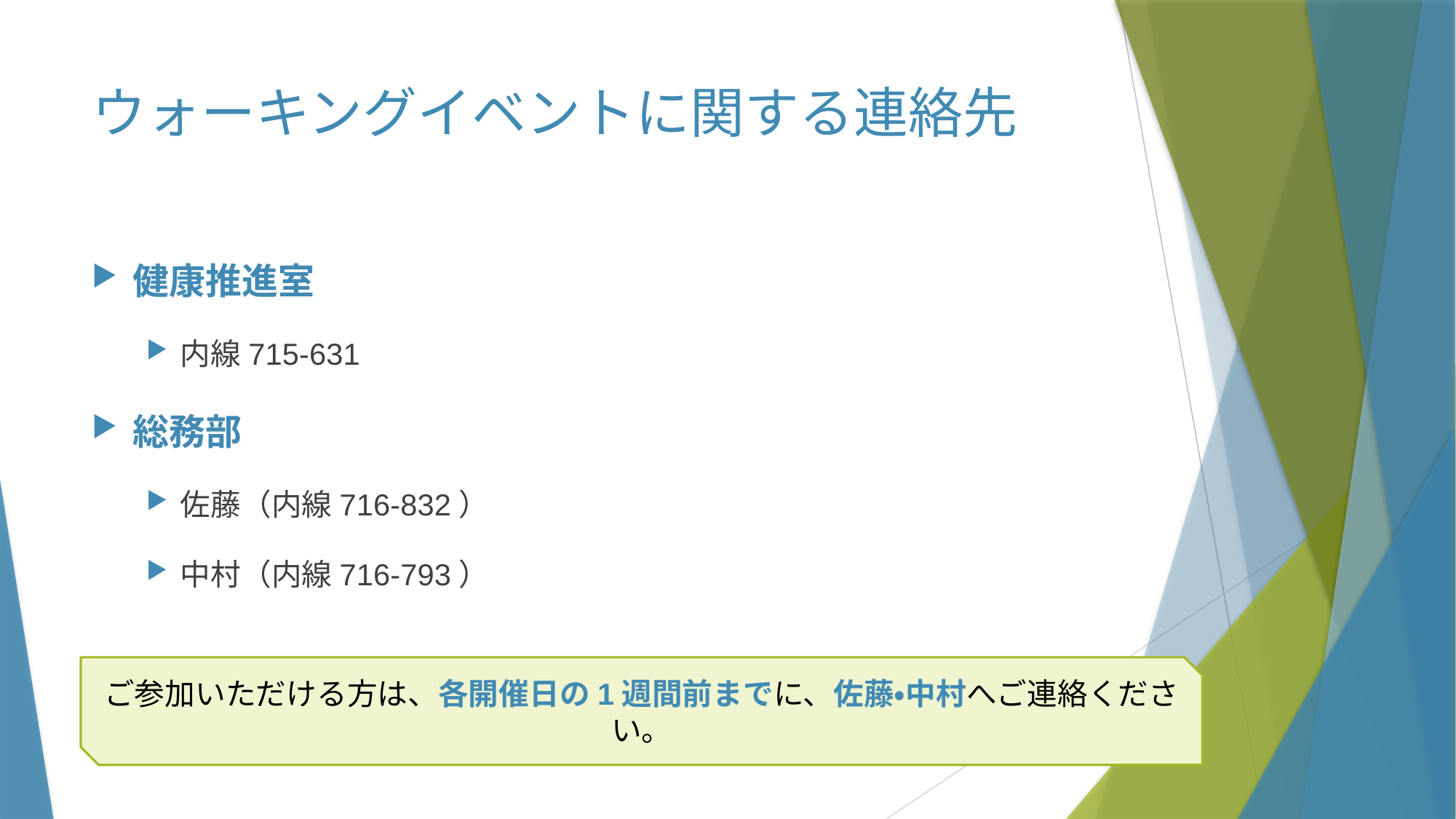

# ウォーキングイベントに関する連絡先
健康推進室
内線715-631
総務部
佐藤（内線716-832）
中村（内線716-793）
ご参加いただける方は、各開催日の1週間前までに、佐藤・中村へご連絡ください。